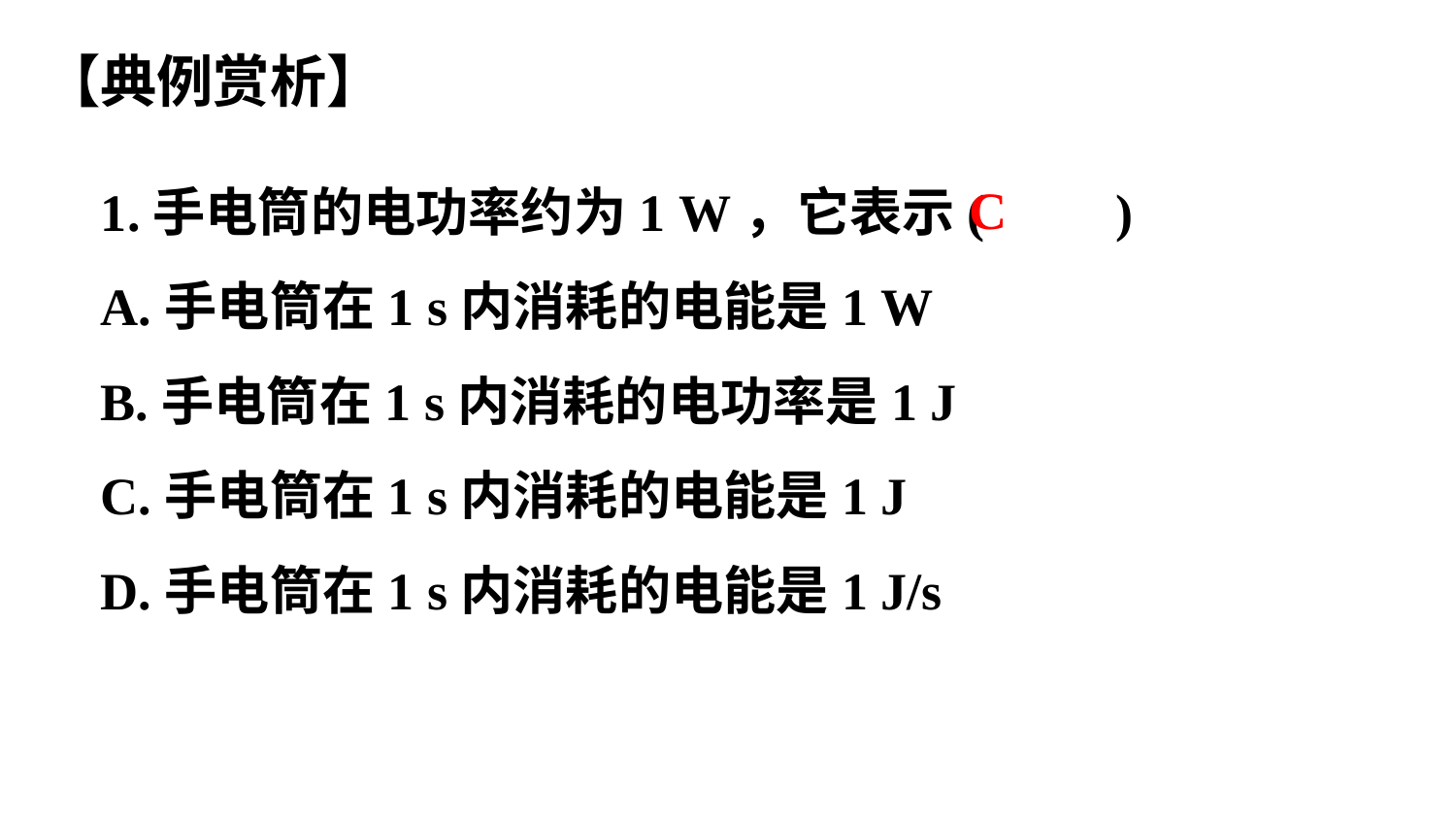

【典例赏析】
1.手电筒的电功率约为1 W，它表示(　　)
A.手电筒在1 s内消耗的电能是1 W
B.手电筒在1 s内消耗的电功率是1 J
C.手电筒在1 s内消耗的电能是1 J
D.手电筒在1 s内消耗的电能是1 J/s
C